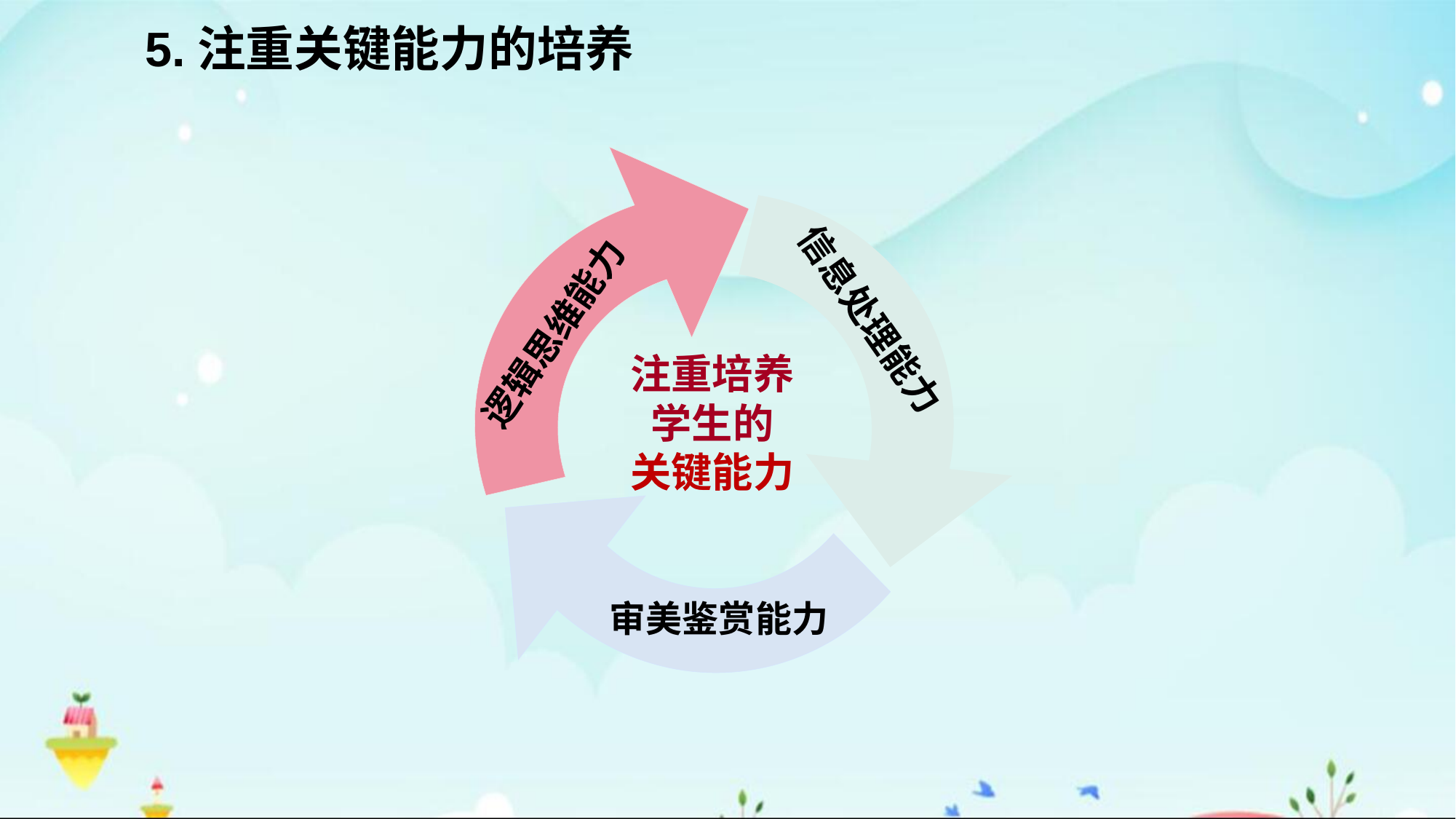

5.注重关键能力的培养

逻辑思维能力
信息处理能力
注重培养学生的
关键能力
审美鉴赏能力